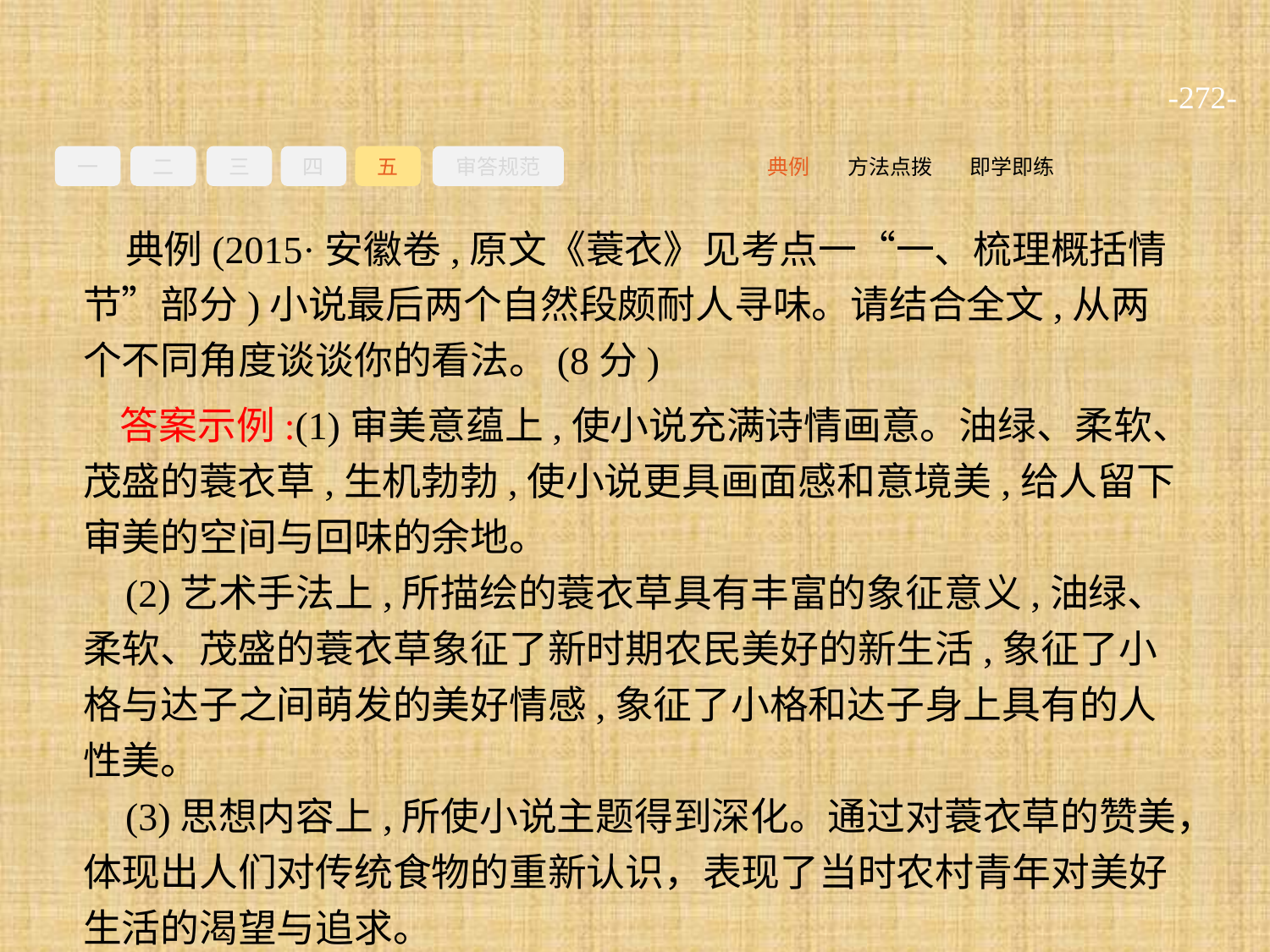

-272-
一
二
三
四
五
审答规范
即学即练
方法点拨
典例
典例(2015·安徽卷,原文《蓑衣》见考点一“一、梳理概括情节”部分)小说最后两个自然段颇耐人寻味。请结合全文,从两个不同角度谈谈你的看法。(8分)
答案示例:(1)审美意蕴上,使小说充满诗情画意。油绿、柔软、茂盛的蓑衣草,生机勃勃,使小说更具画面感和意境美,给人留下审美的空间与回味的余地。
(2)艺术手法上,所描绘的蓑衣草具有丰富的象征意义,油绿、柔软、茂盛的蓑衣草象征了新时期农民美好的新生活,象征了小格与达子之间萌发的美好情感,象征了小格和达子身上具有的人性美。
(3)思想内容上,所使小说主题得到深化。通过对蓑衣草的赞美，体现出人们对传统食物的重新认识，表现了当时农村青年对美好生活的渴望与追求。